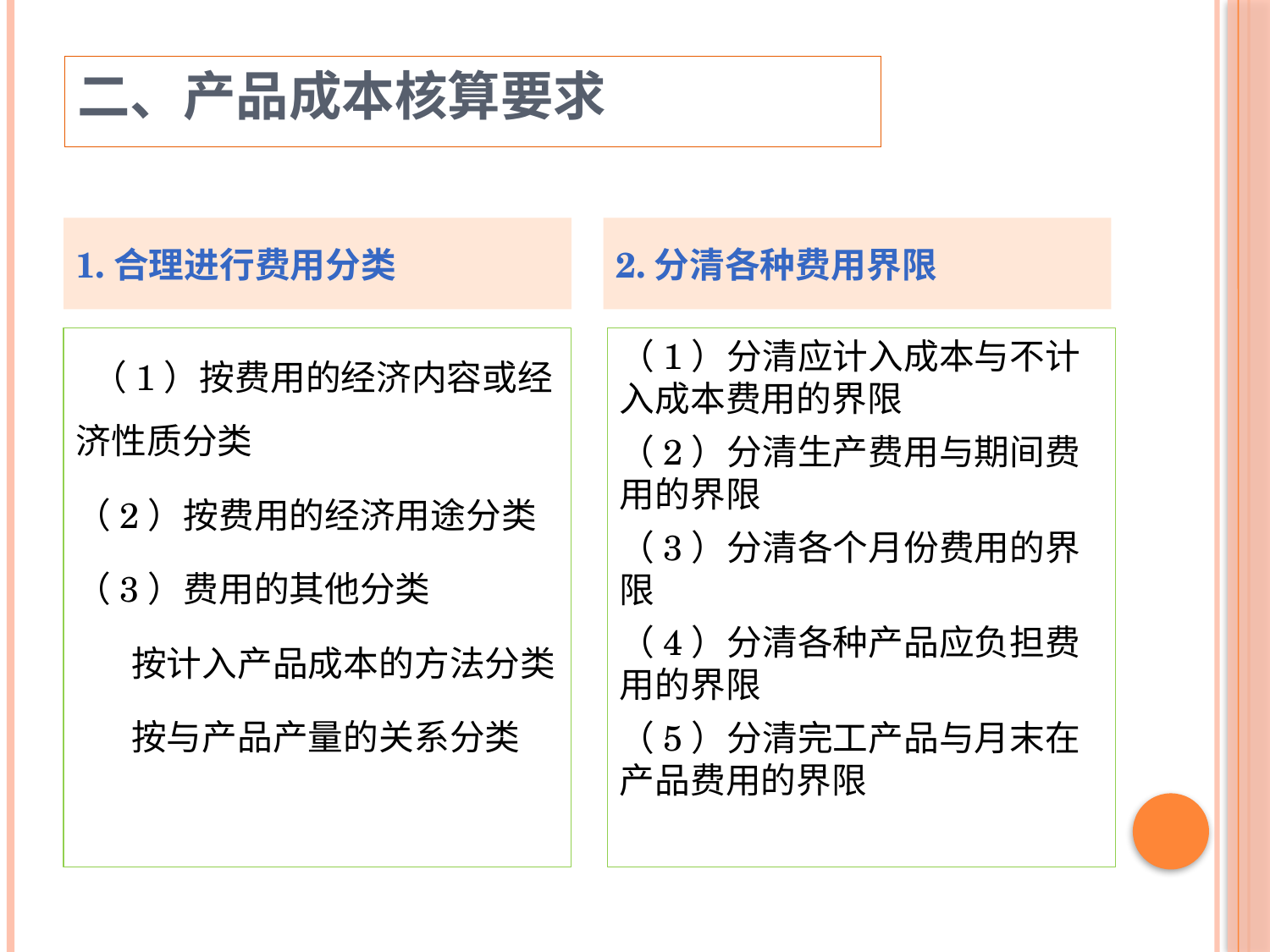

二、产品成本核算要求
1.合理进行费用分类
2.分清各种费用界限
 （1）按费用的经济内容或经济性质分类
（2）按费用的经济用途分类
（3）费用的其他分类
      按计入产品成本的方法分类
      按与产品产量的关系分类

（1）分清应计入成本与不计入成本费用的界限
（2）分清生产费用与期间费用的界限
（3）分清各个月份费用的界限
（4）分清各种产品应负担费用的界限
（5）分清完工产品与月末在产品费用的界限